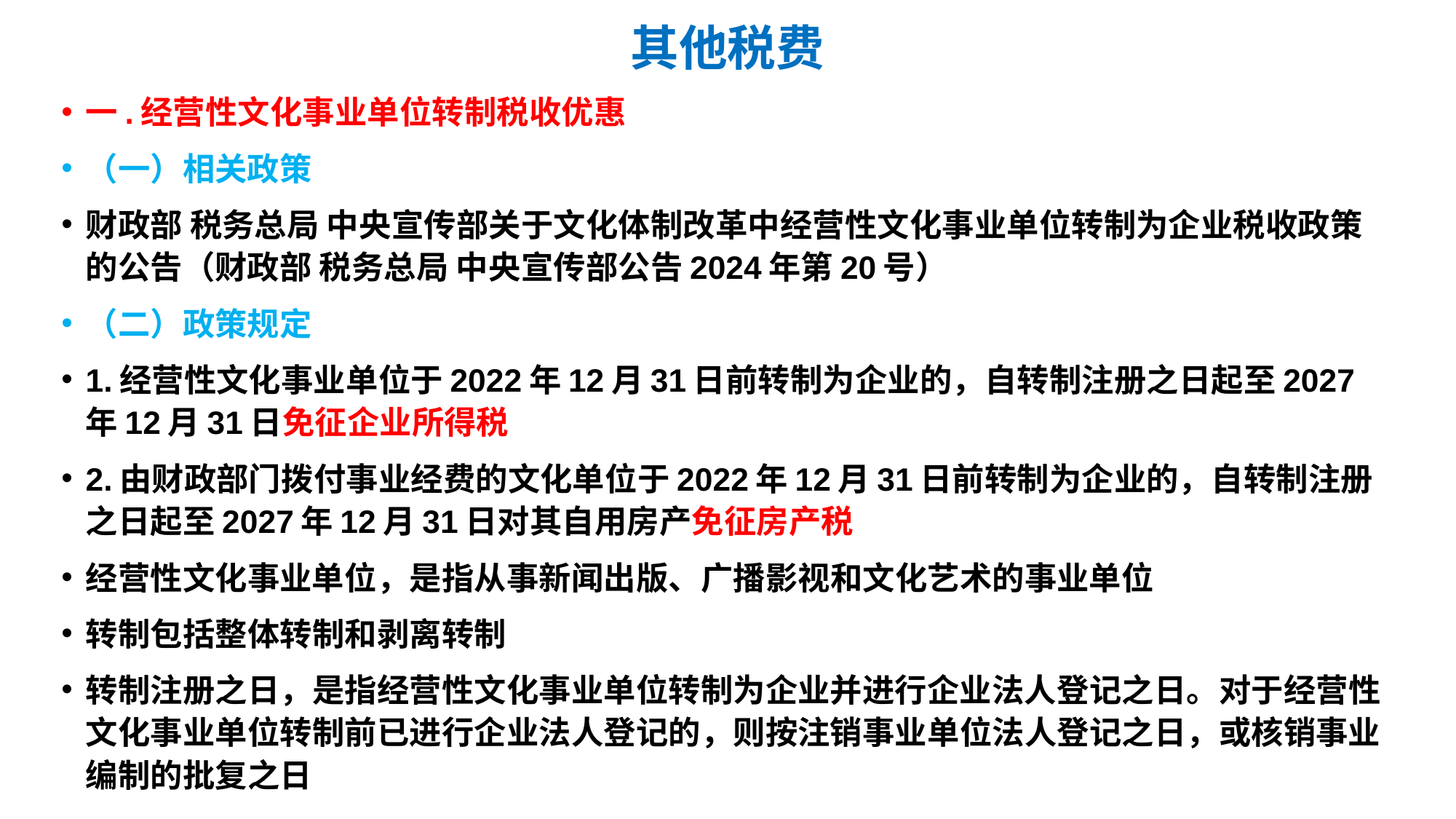

# 其他税费
一.经营性文化事业单位转制税收优惠
（一）相关政策
财政部 税务总局 中央宣传部关于文化体制改革中经营性文化事业单位转制为企业税收政策的公告（财政部 税务总局 中央宣传部公告2024年第20号）
（二）政策规定
1.经营性文化事业单位于2022年12月31日前转制为企业的，自转制注册之日起至2027年12月31日免征企业所得税
2.由财政部门拨付事业经费的文化单位于2022年12月31日前转制为企业的，自转制注册之日起至2027年12月31日对其自用房产免征房产税
经营性文化事业单位，是指从事新闻出版、广播影视和文化艺术的事业单位
转制包括整体转制和剥离转制
转制注册之日，是指经营性文化事业单位转制为企业并进行企业法人登记之日。对于经营性文化事业单位转制前已进行企业法人登记的，则按注销事业单位法人登记之日，或核销事业编制的批复之日